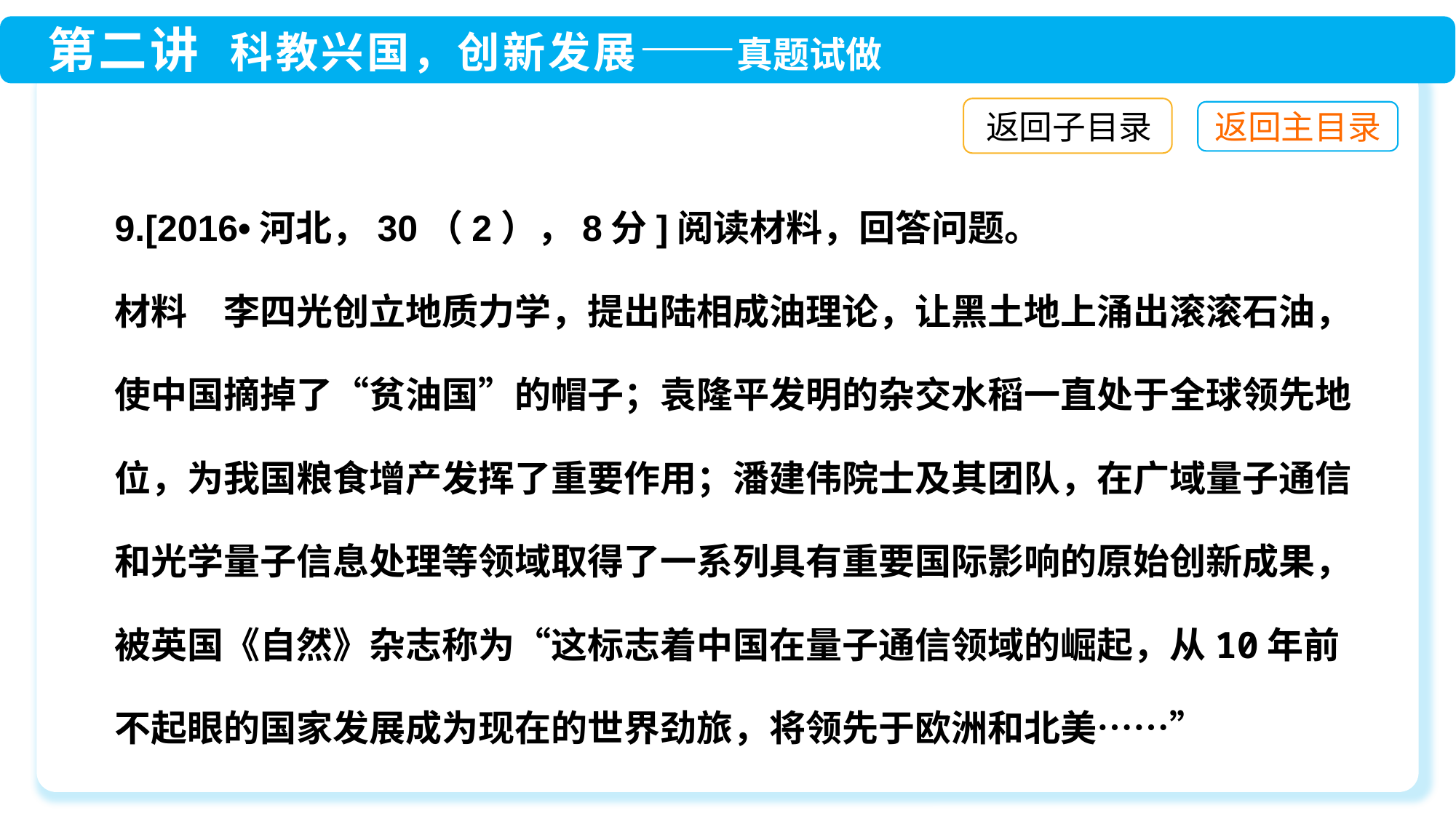

返回子目录

9.[2016•河北，30（2），8分]阅读材料，回答问题。
材料　李四光创立地质力学，提出陆相成油理论，让黑土地上涌出滚滚石油，使中国摘掉了“贫油国”的帽子；袁隆平发明的杂交水稻一直处于全球领先地位，为我国粮食增产发挥了重要作用；潘建伟院士及其团队，在广域量子通信和光学量子信息处理等领域取得了一系列具有重要国际影响的原始创新成果，被英国《自然》杂志称为“这标志着中国在量子通信领域的崛起，从10年前不起眼的国家发展成为现在的世界劲旅，将领先于欧洲和北美……”